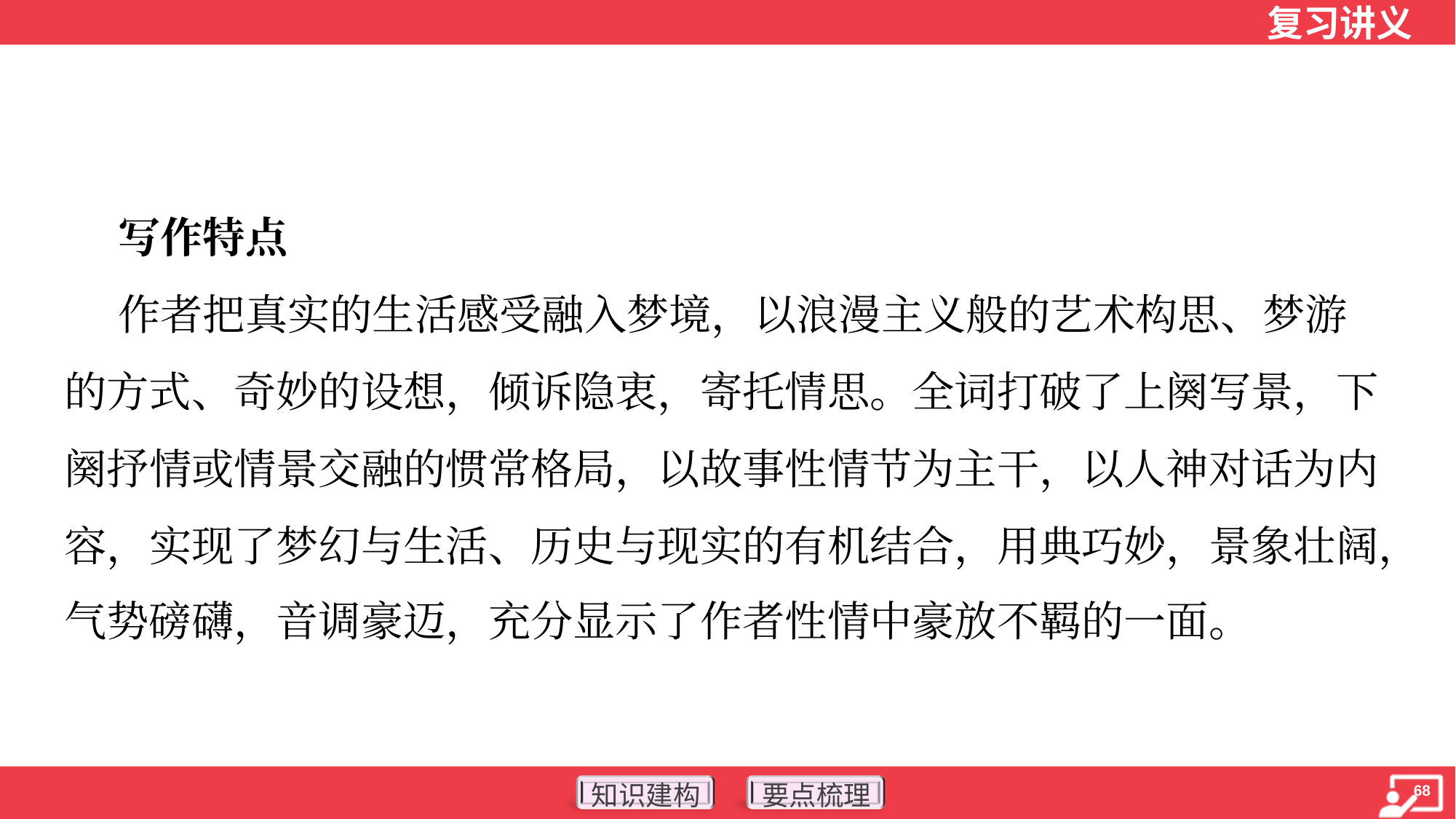

写作特点
    作者把真实的生活感受融入梦境，以浪漫主义般的艺术构思、梦游
的方式、奇妙的设想，倾诉隐衷，寄托情思。全词打破了上阕写景，下
阕抒情或情景交融的惯常格局，以故事性情节为主干，以人神对话为内
容，实现了梦幻与生活、历史与现实的有机结合，用典巧妙，景象壮阔，
气势磅礴，音调豪迈，充分显示了作者性情中豪放不羁的一面。